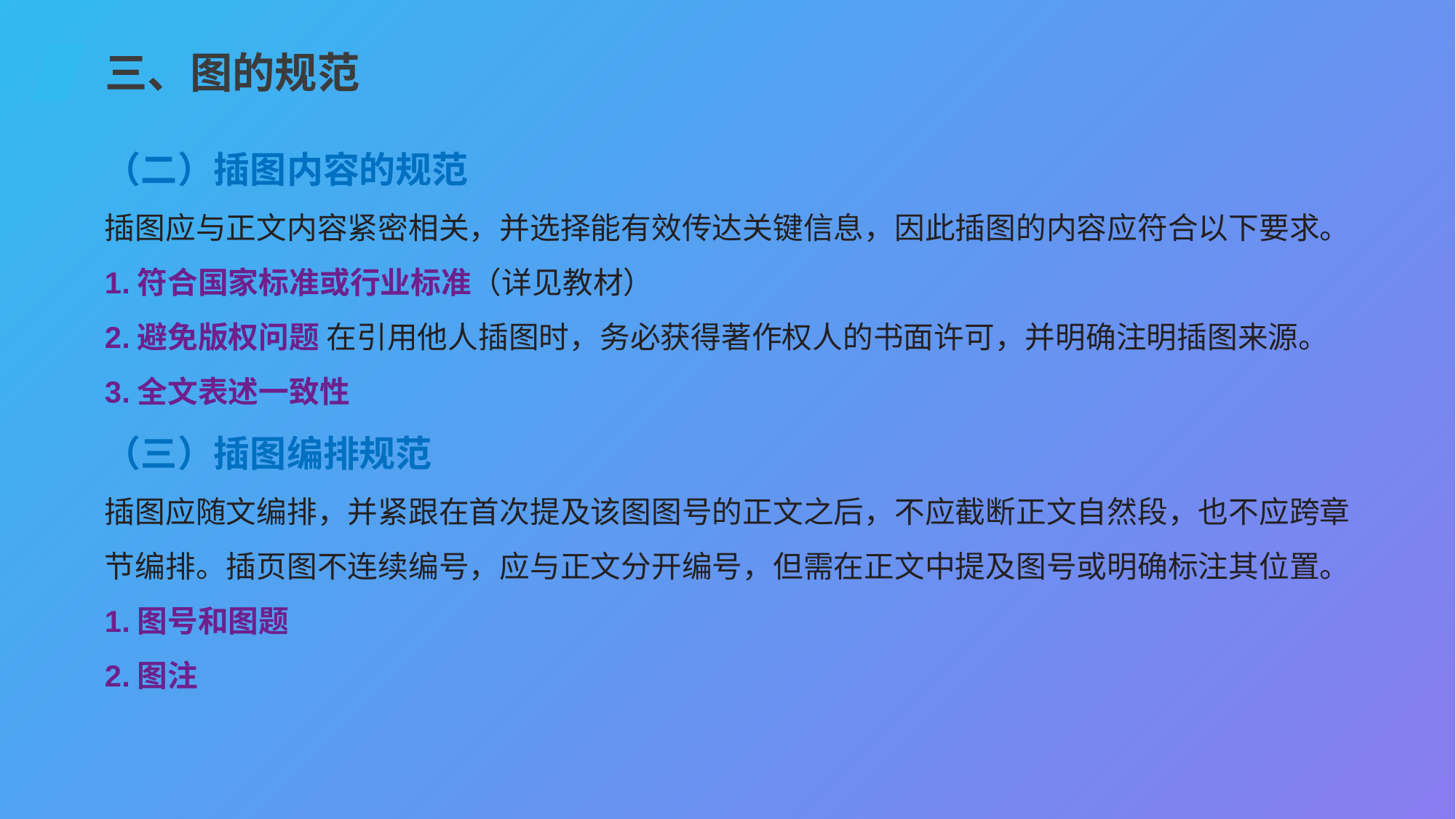

三、图的规范
（二）插图内容的规范
插图应与正文内容紧密相关，并选择能有效传达关键信息，因此插图的内容应符合以下要求。
1.符合国家标准或行业标准（详见教材）
2.避免版权问题 在引用他人插图时，务必获得著作权人的书面许可，并明确注明插图来源。
3.全文表述一致性
（三）插图编排规范
插图应随文编排，并紧跟在首次提及该图图号的正文之后，不应截断正文自然段，也不应跨章节编排。插页图不连续编号，应与正文分开编号，但需在正文中提及图号或明确标注其位置。
1.图号和图题
2.图注